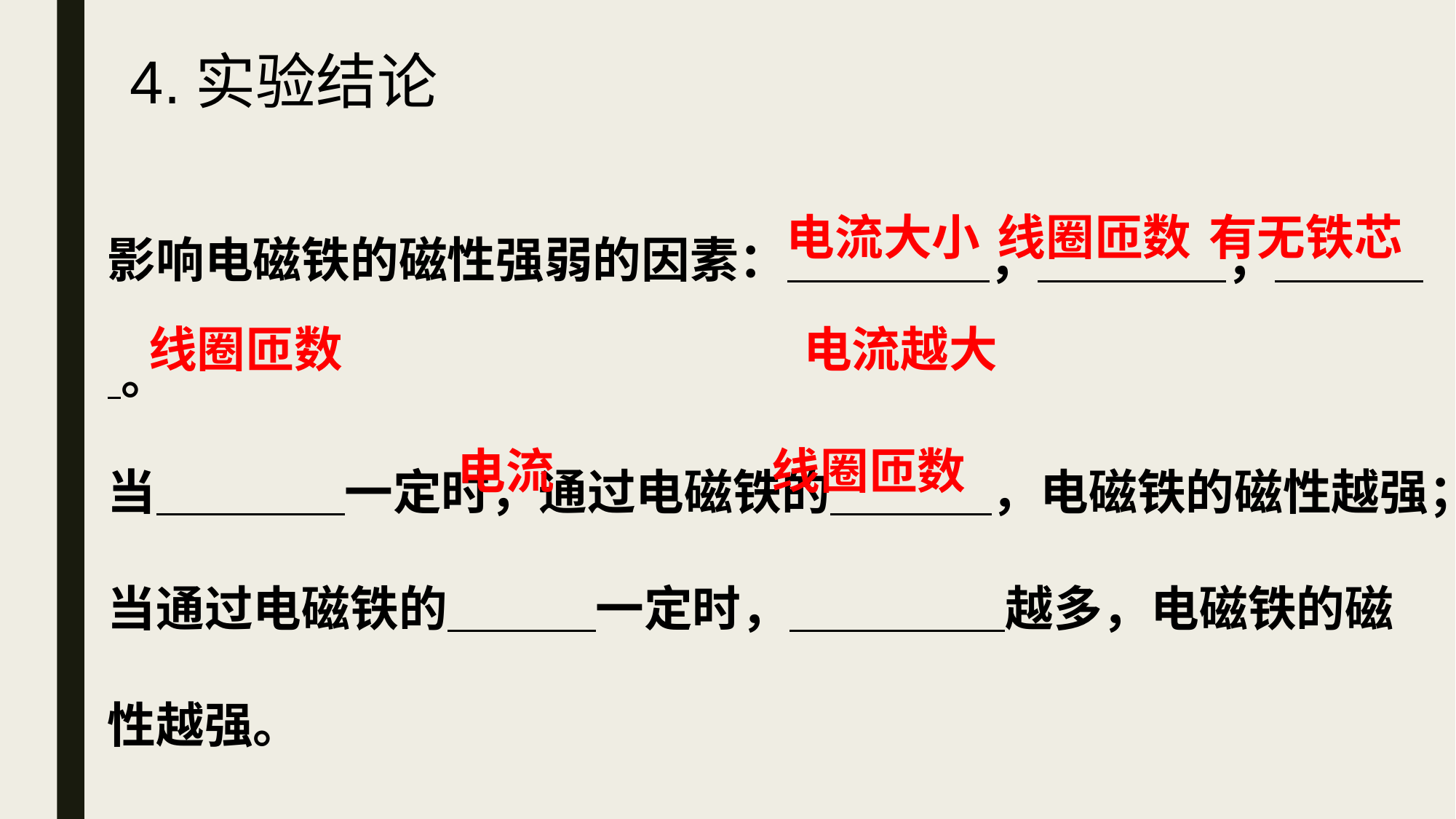

4.实验结论
影响电磁铁的磁性强弱的因素：               ，              ，             。
当              一定时，通过电磁铁的            ，电磁铁的磁性越强；当通过电磁铁的           一定时，                越多，电磁铁的磁性越强。
有无铁芯
电流大小
线圈匝数
线圈匝数
电流越大
电流
线圈匝数